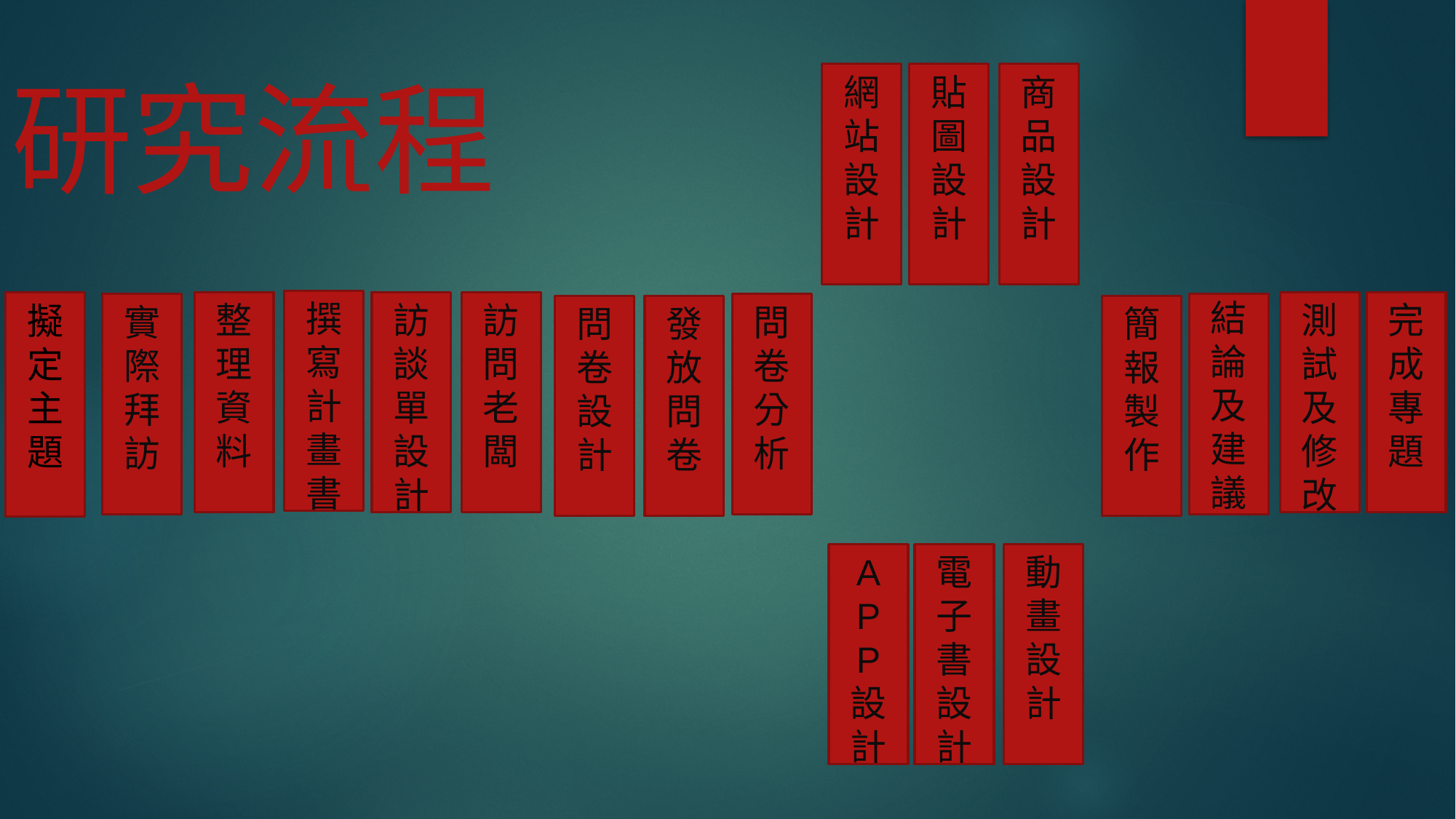

# 研究流程
網站設計
貼圖設計
商品設計
撰寫計畫書
擬
定
主
題
整理資料
訪談單設計
訪問老闆
測試及修改
完成專題
實際拜訪
問卷分析
結論及建議
問卷設計
發放問卷
簡報製作
A
P
P
設計
電子書設計
動畫設計